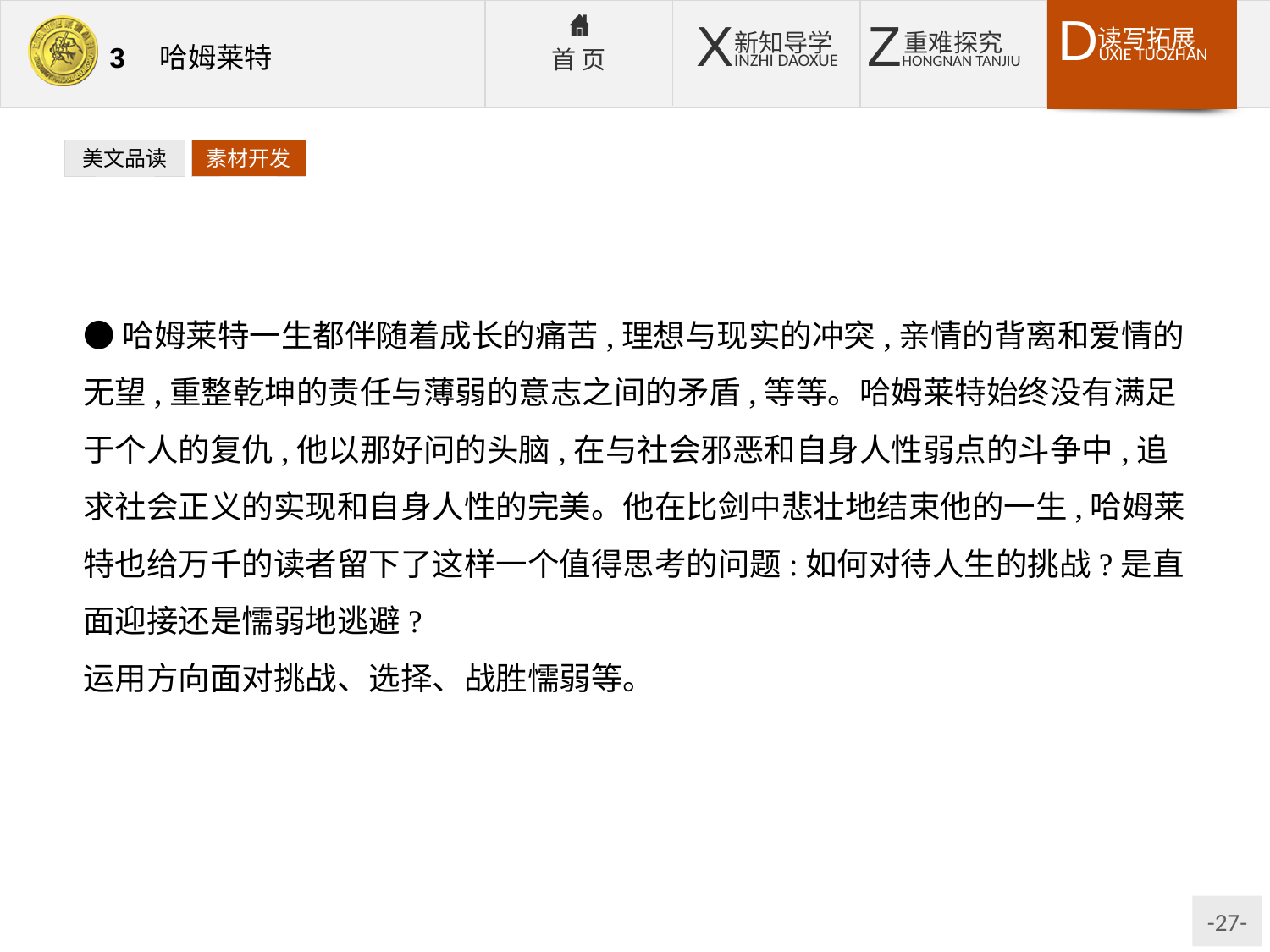

美文品读
素材开发
●哈姆莱特一生都伴随着成长的痛苦,理想与现实的冲突,亲情的背离和爱情的无望,重整乾坤的责任与薄弱的意志之间的矛盾,等等。哈姆莱特始终没有满足于个人的复仇,他以那好问的头脑,在与社会邪恶和自身人性弱点的斗争中,追求社会正义的实现和自身人性的完美。他在比剑中悲壮地结束他的一生,哈姆莱特也给万千的读者留下了这样一个值得思考的问题:如何对待人生的挑战?是直面迎接还是懦弱地逃避?
运用方向面对挑战、选择、战胜懦弱等。